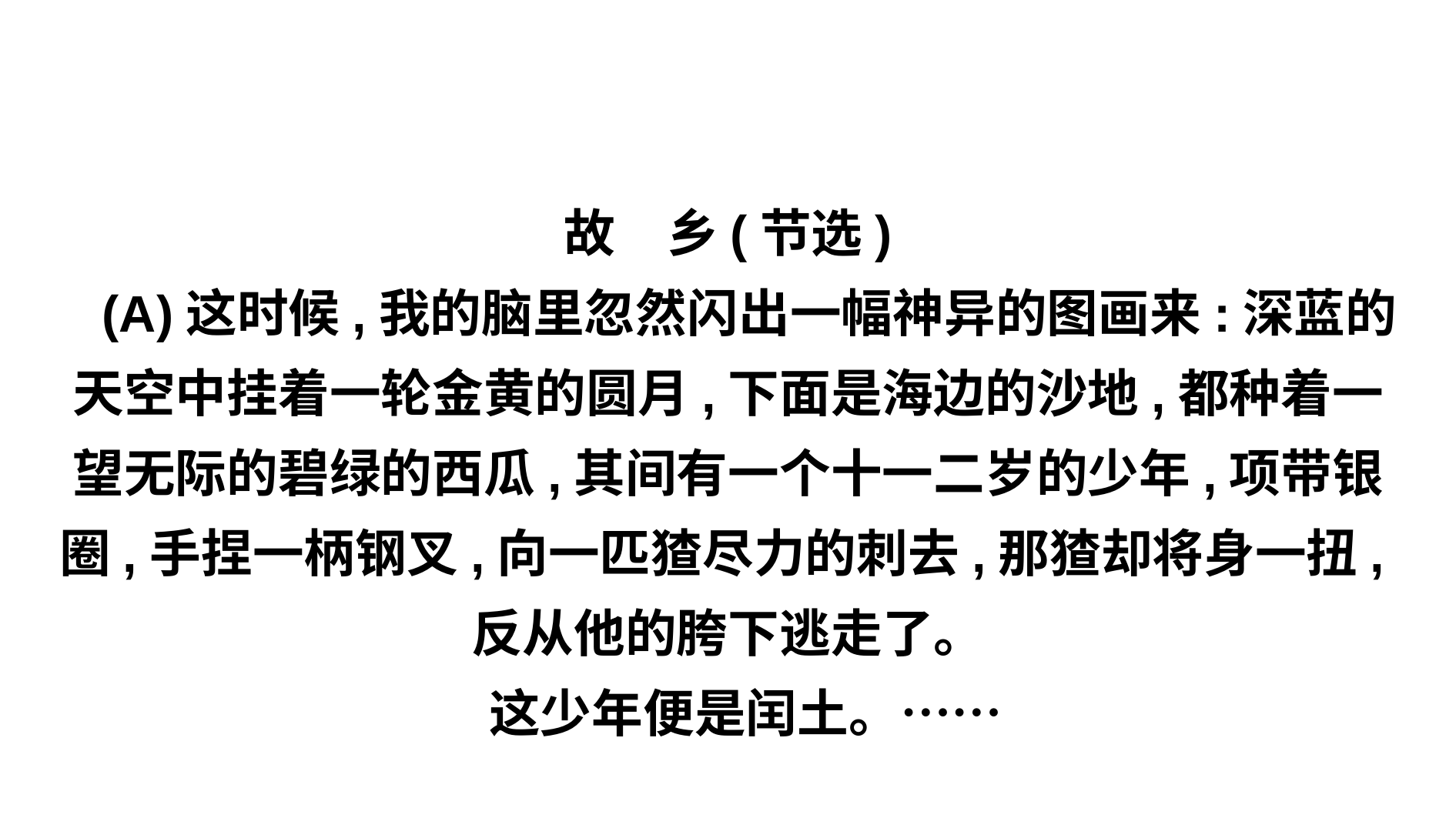

故　乡(节选)
   (A)这时候,我的脑里忽然闪出一幅神异的图画来:深蓝的天空中挂着一轮金黄的圆月,下面是海边的沙地,都种着一望无际的碧绿的西瓜,其间有一个十一二岁的少年,项带银圈,手捏一柄钢叉,向一匹猹尽力的刺去,那猹却将身一扭,反从他的胯下逃走了。
  这少年便是闰土。……